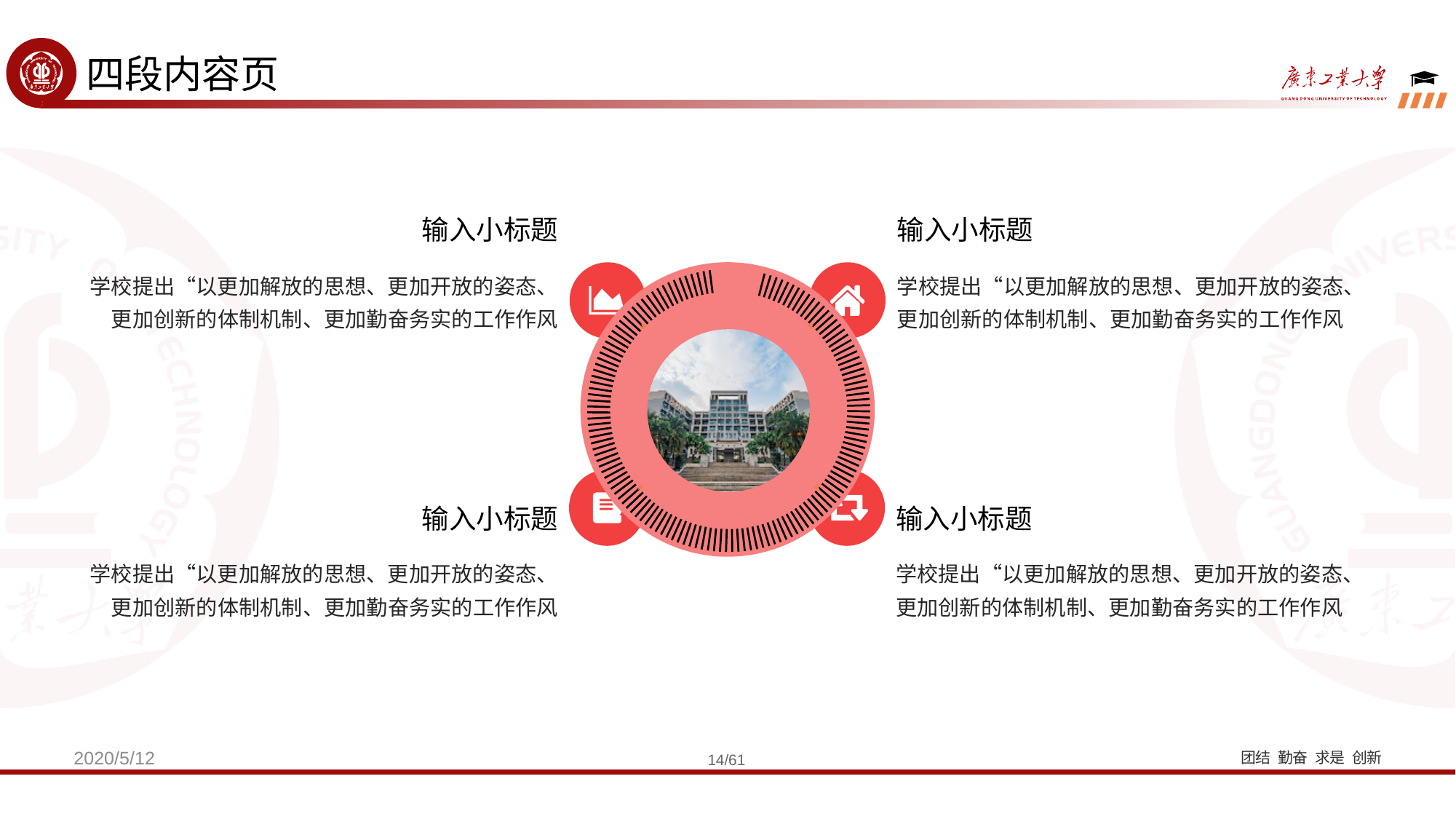

四段内容页

输入小标题
输入小标题
学校提出“以更加解放的思想、更加开放的姿态、更加创新的体制机制、更加勤奋务实的工作作风
学校提出“以更加解放的思想、更加开放的姿态、更加创新的体制机制、更加勤奋务实的工作作风

|||||||||||||||||||||||||||||||||||||||||||||||||||||||||||||||||||||||||||||||||||||||||||||||||||||||||||||||||||||||||||||||||||||||

输入小标题
输入小标题
学校提出“以更加解放的思想、更加开放的姿态、更加创新的体制机制、更加勤奋务实的工作作风
学校提出“以更加解放的思想、更加开放的姿态、更加创新的体制机制、更加勤奋务实的工作作风